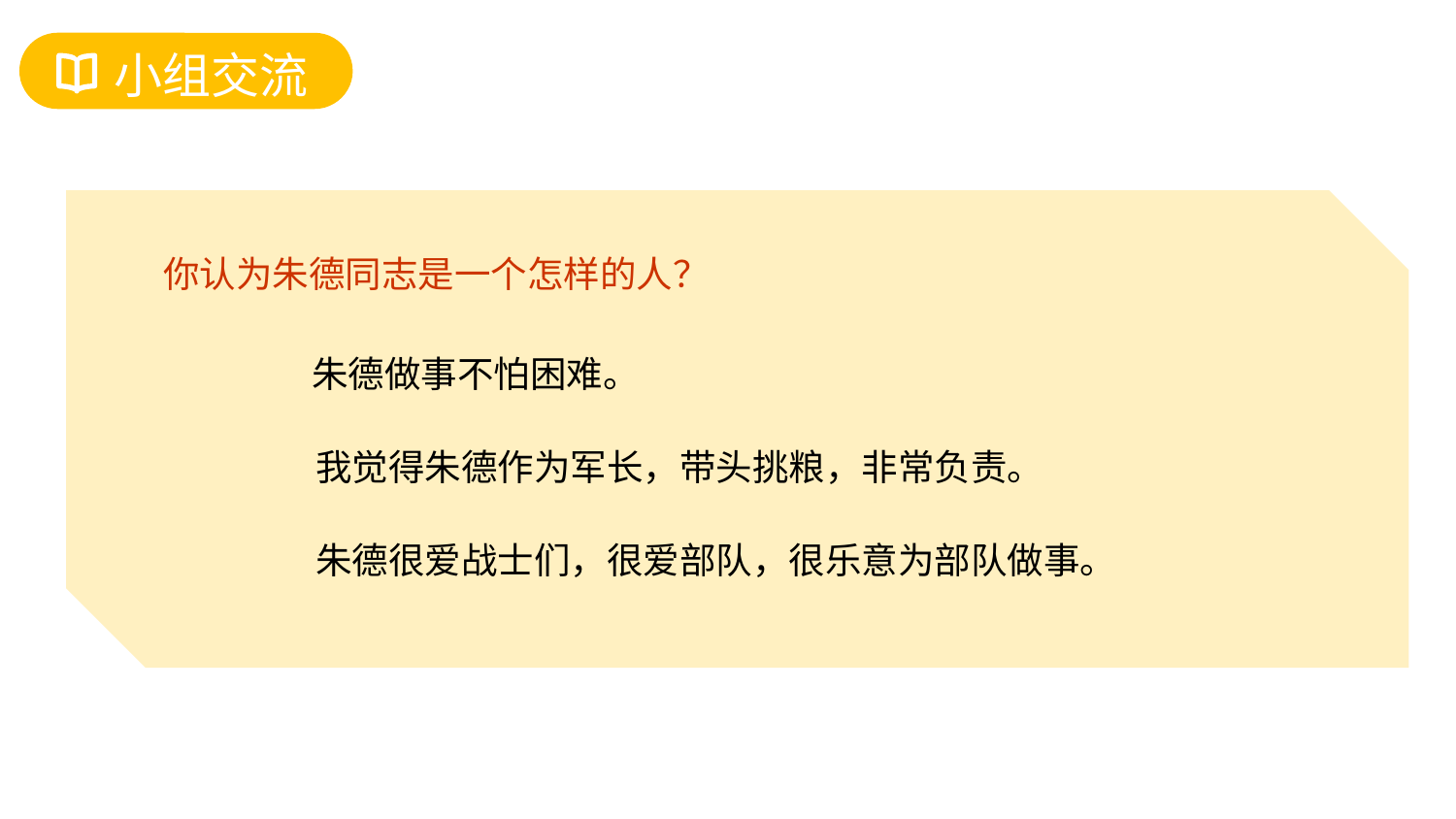

小组交流

你认为朱德同志是一个怎样的人？
朱德做事不怕困难。
      我觉得朱德作为军长，带头挑粮，非常负责。
      朱德很爱战士们，很爱部队，很乐意为部队做事。